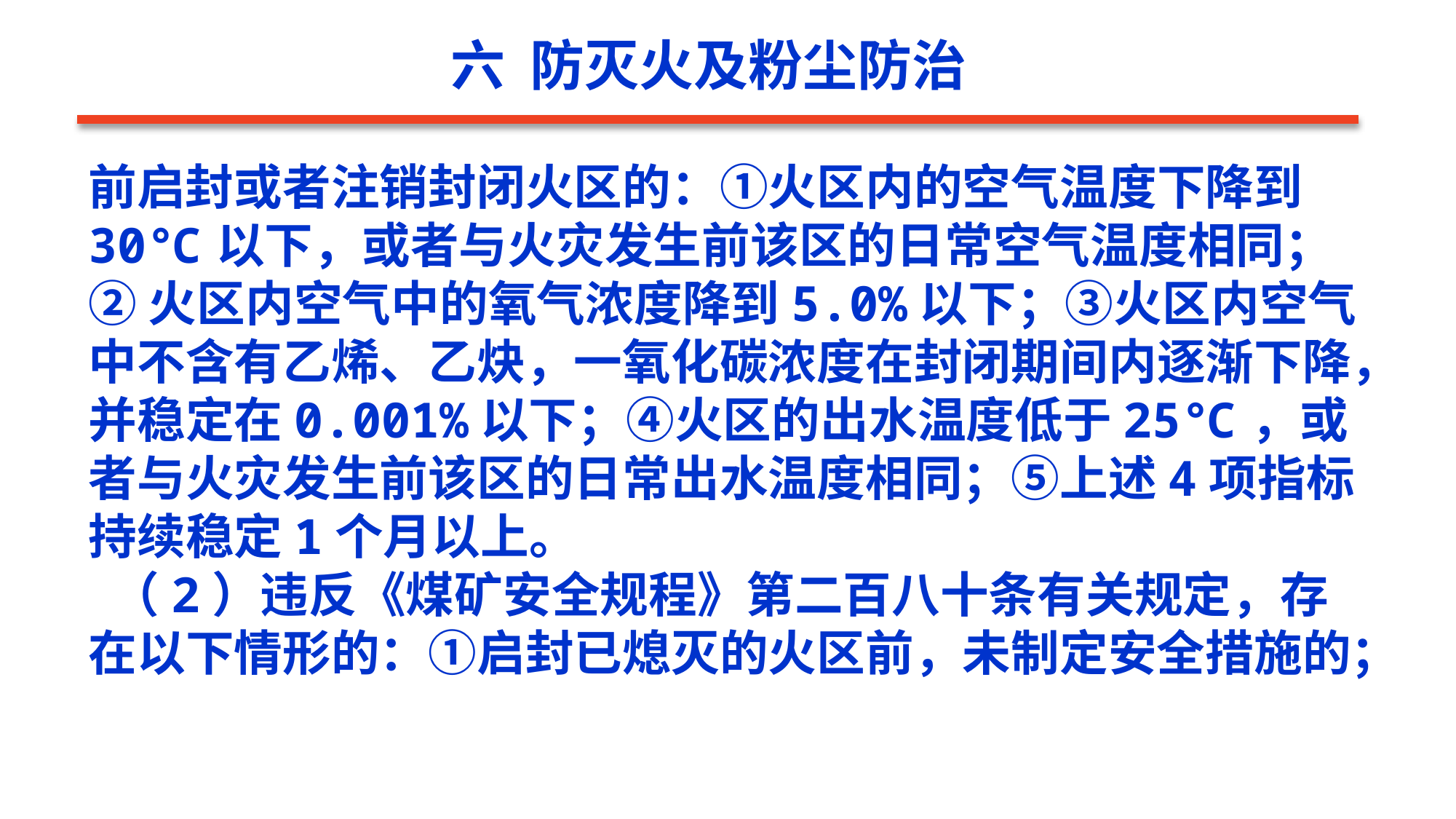

六  防灭火及粉尘防治
前启封或者注销封闭火区的：①火区内的空气温度下降到30℃以下，或者与火灾发生前该区的日常空气温度相同；
②火区内空气中的氧气浓度降到5.0%以下；③火区内空气中不含有乙烯、乙炔，一氧化碳浓度在封闭期间内逐渐下降，并稳定在0.001%以下；④火区的出水温度低于25℃，或者与火灾发生前该区的日常出水温度相同；⑤上述4项指标持续稳定1个月以上。
 （2）违反《煤矿安全规程》第二百八十条有关规定，存在以下情形的：①启封已熄灭的火区前，未制定安全措施的；